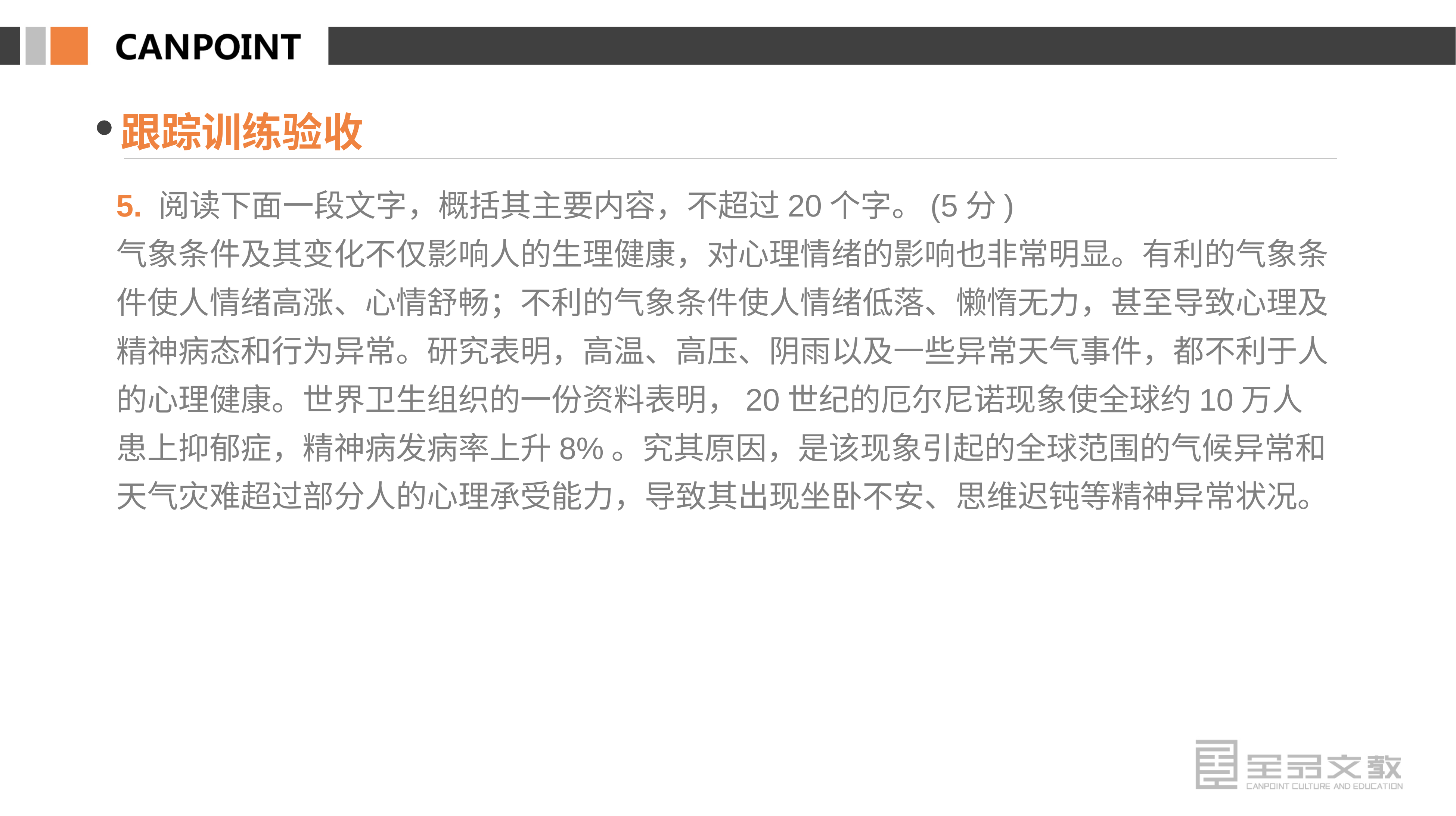

跟踪训练验收

5. 阅读下面一段文字，概括其主要内容，不超过20个字。(5分)
气象条件及其变化不仅影响人的生理健康，对心理情绪的影响也非常明显。有利的气象条件使人情绪高涨、心情舒畅；不利的气象条件使人情绪低落、懒惰无力，甚至导致心理及精神病态和行为异常。研究表明，高温、高压、阴雨以及一些异常天气事件，都不利于人的心理健康。世界卫生组织的一份资料表明，20世纪的厄尔尼诺现象使全球约10万人患上抑郁症，精神病发病率上升8%。究其原因，是该现象引起的全球范围的气候异常和天气灾难超过部分人的心理承受能力，导致其出现坐卧不安、思维迟钝等精神异常状况。